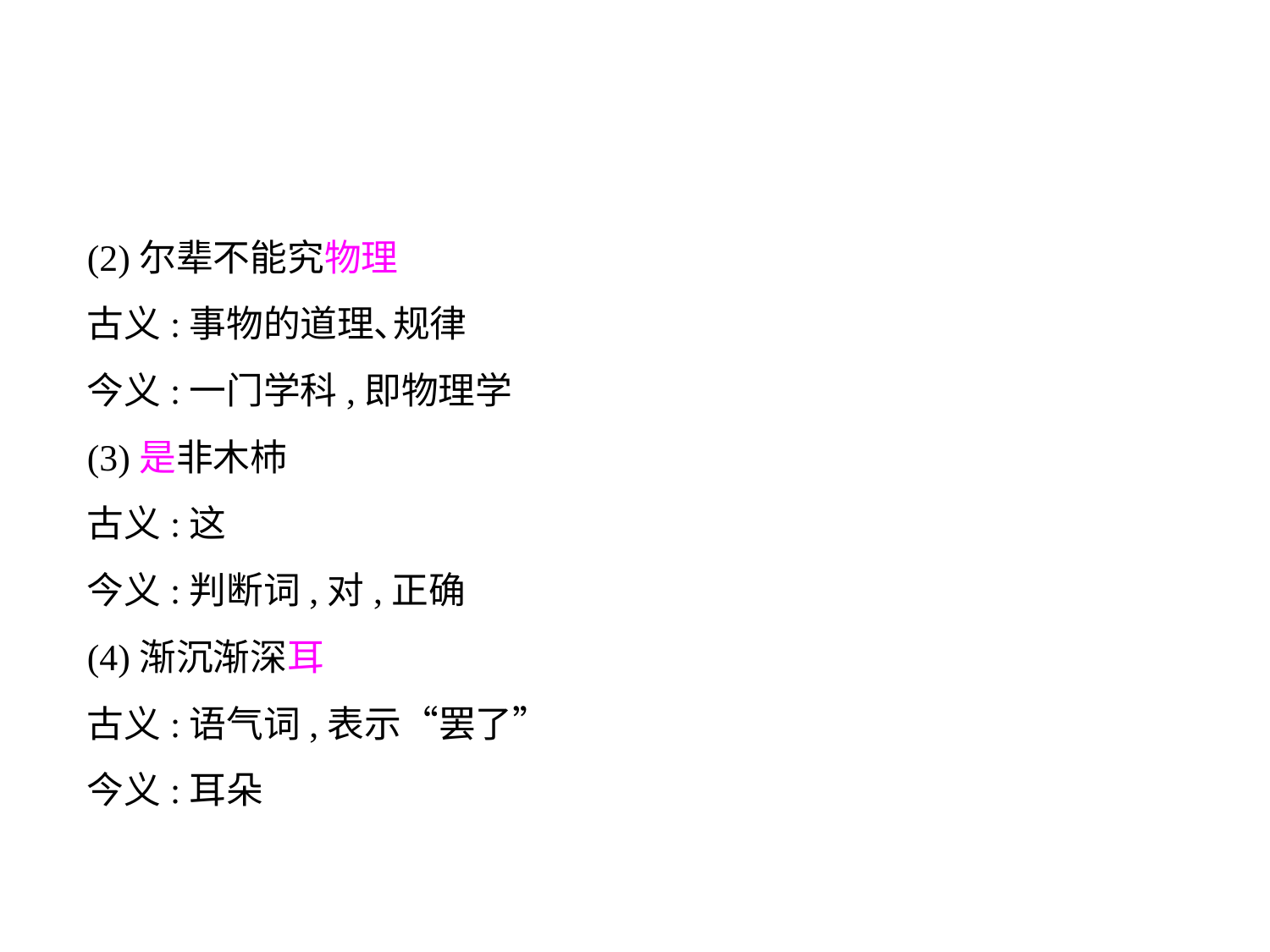

(2)尔辈不能究物理
古义:事物的道理､规律
今义:一门学科,即物理学
(3)是非木杮
古义:这
今义:判断词,对,正确
(4)渐沉渐深耳
古义:语气词,表示“罢了”
今义:耳朵